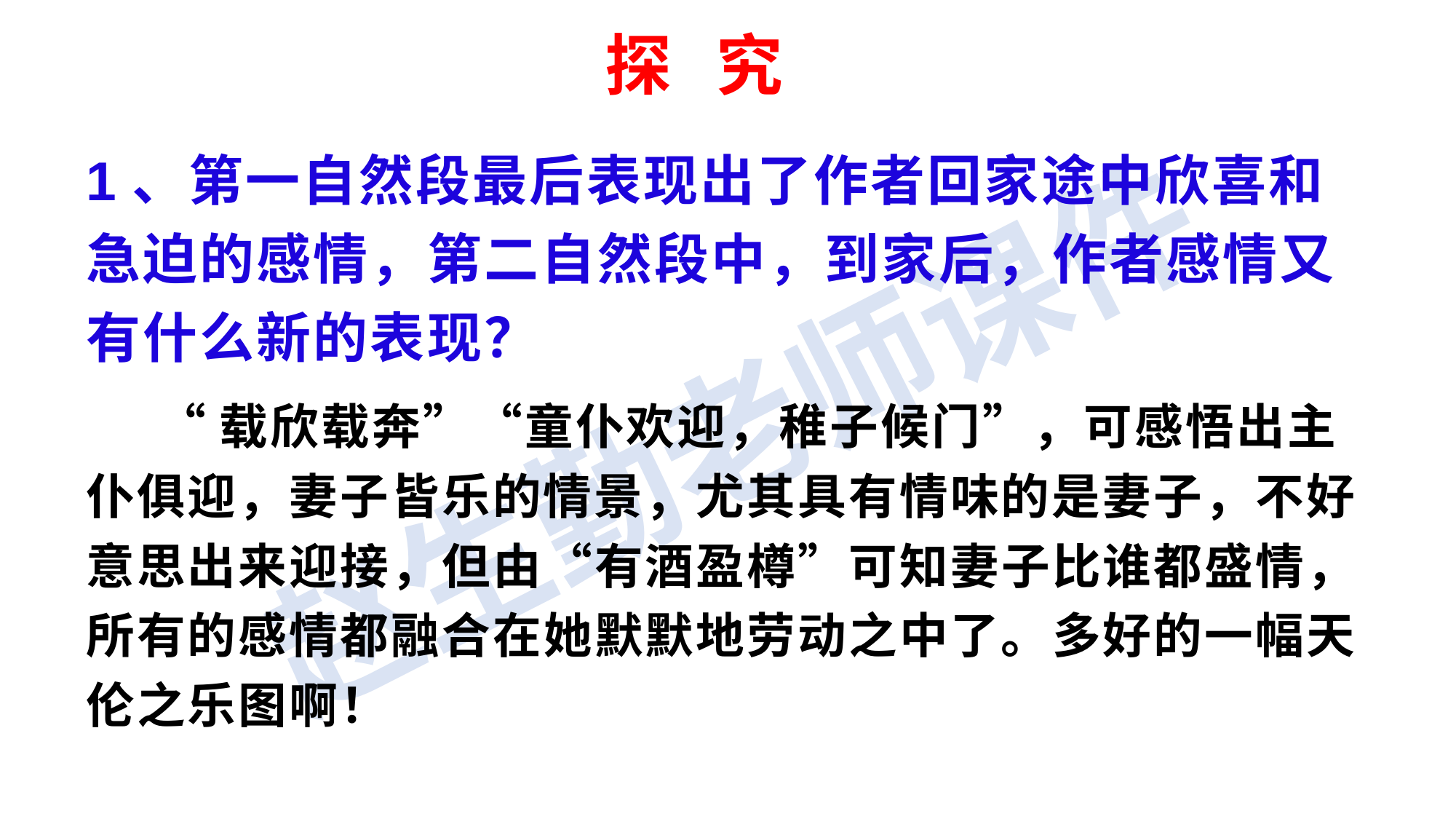

探   究
1、第一自然段最后表现出了作者回家途中欣喜和急迫的感情，第二自然段中，到家后，作者感情又有什么新的表现？
           “载欣载奔”“童仆欢迎，稚子候门”，可感悟出主仆俱迎，妻子皆乐的情景，尤其具有情味的是妻子，不好意思出来迎接，但由“有酒盈樽”可知妻子比谁都盛情，所有的感情都融合在她默默地劳动之中了。多好的一幅天伦之乐图啊！